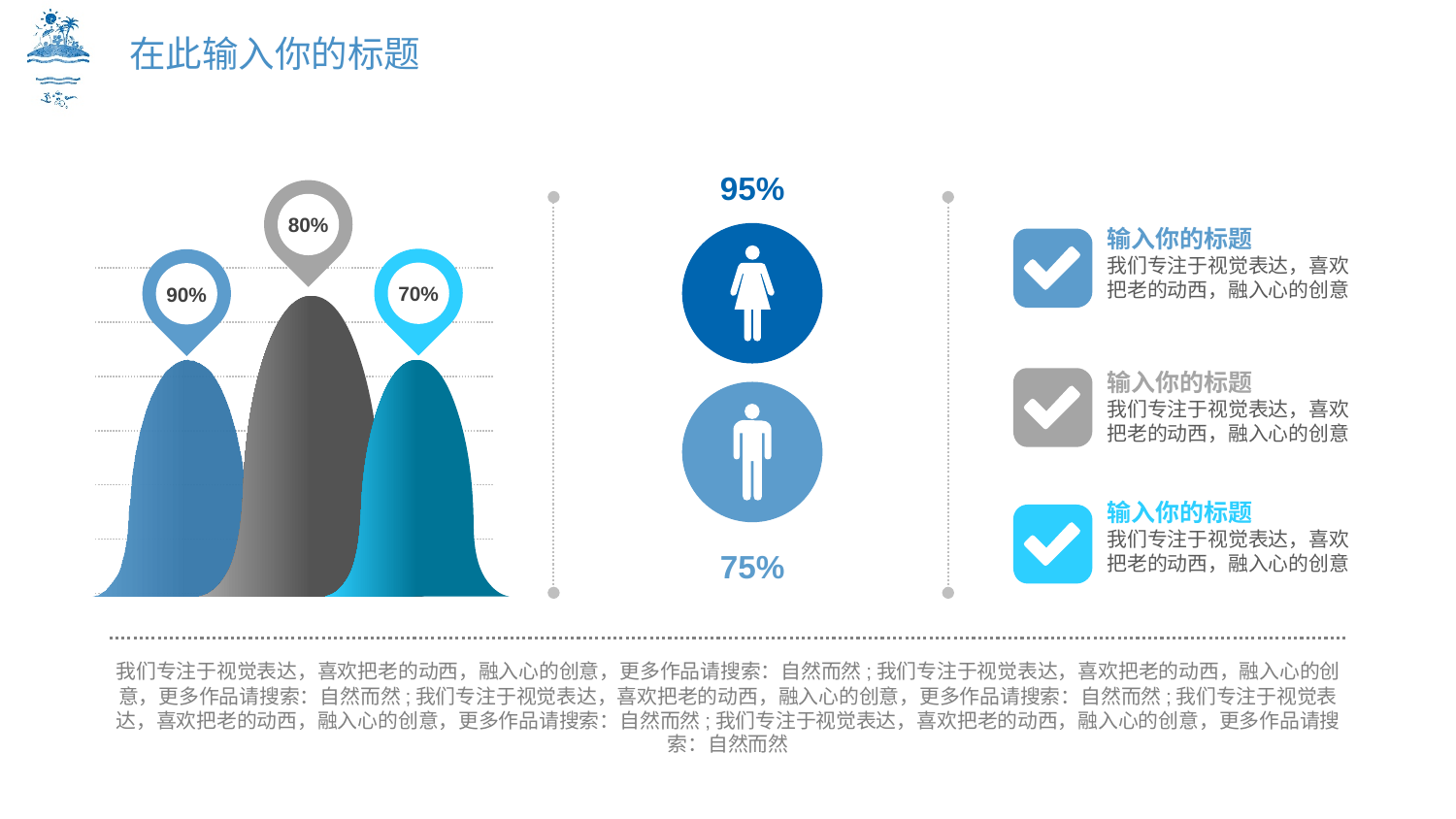

在此输入你的标题
95%

80%
输入你的标题
我们专注于视觉表达，喜欢把老的动西，融入心的创意

70%

90%

输入你的标题
我们专注于视觉表达，喜欢把老的动西，融入心的创意

输入你的标题
我们专注于视觉表达，喜欢把老的动西，融入心的创意

75%
我们专注于视觉表达，喜欢把老的动西，融入心的创意，更多作品请搜索：自然而然;我们专注于视觉表达，喜欢把老的动西，融入心的创意，更多作品请搜索：自然而然;我们专注于视觉表达，喜欢把老的动西，融入心的创意，更多作品请搜索：自然而然;我们专注于视觉表达，喜欢把老的动西，融入心的创意，更多作品请搜索：自然而然;我们专注于视觉表达，喜欢把老的动西，融入心的创意，更多作品请搜索：自然而然